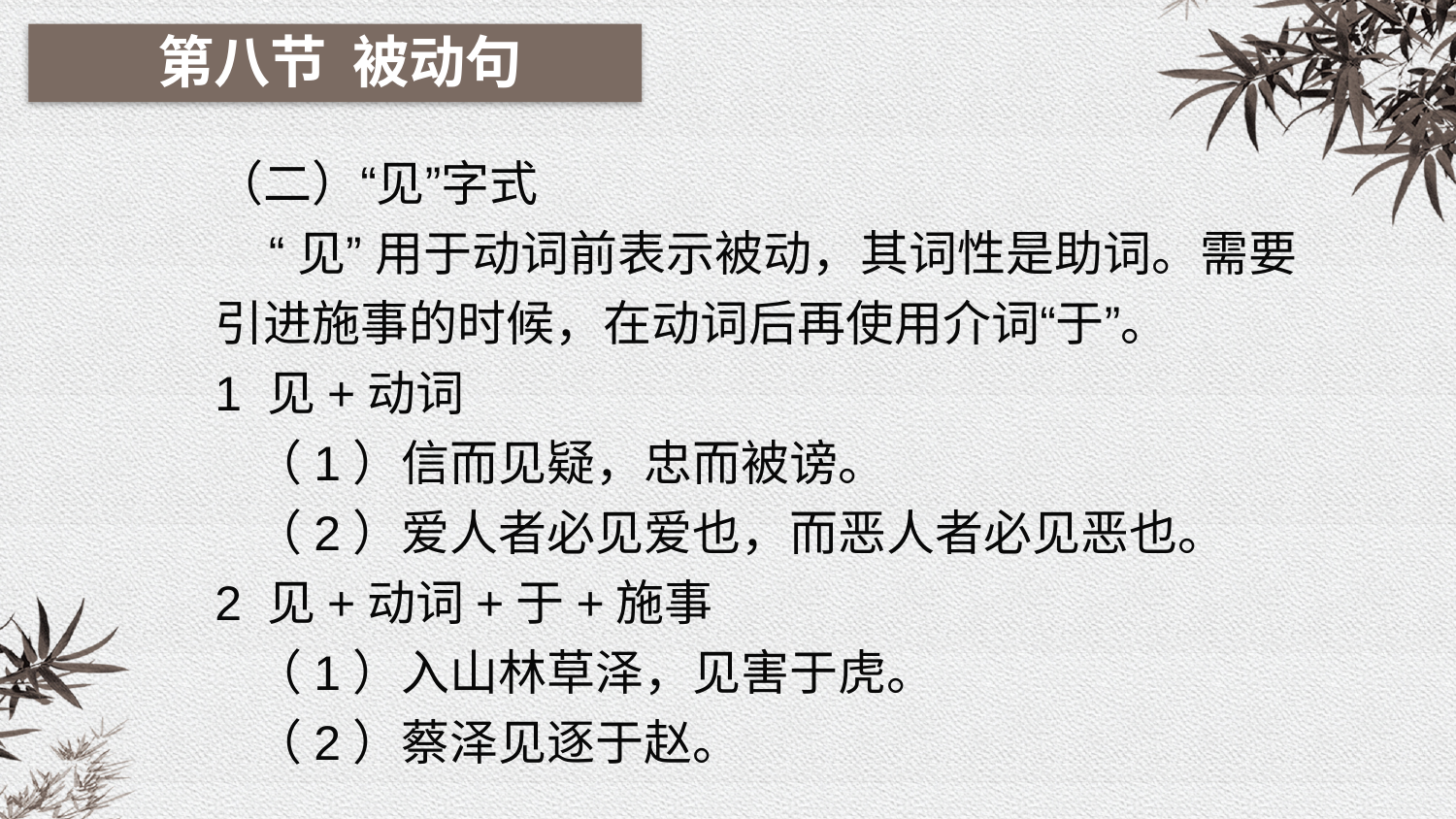

第八节  被动句

（二）“见”字式
    “见” 用于动词前表示被动，其词性是助词。需要引进施事的时候，在动词后再使用介词“于”。
1 见+动词
  （1）信而见疑，忠而被谤。
  （2）爱人者必见爱也，而恶人者必见恶也。
2 见+动词+于+施事
  （1）入山林草泽，见害于虎。
  （2）蔡泽见逐于赵。